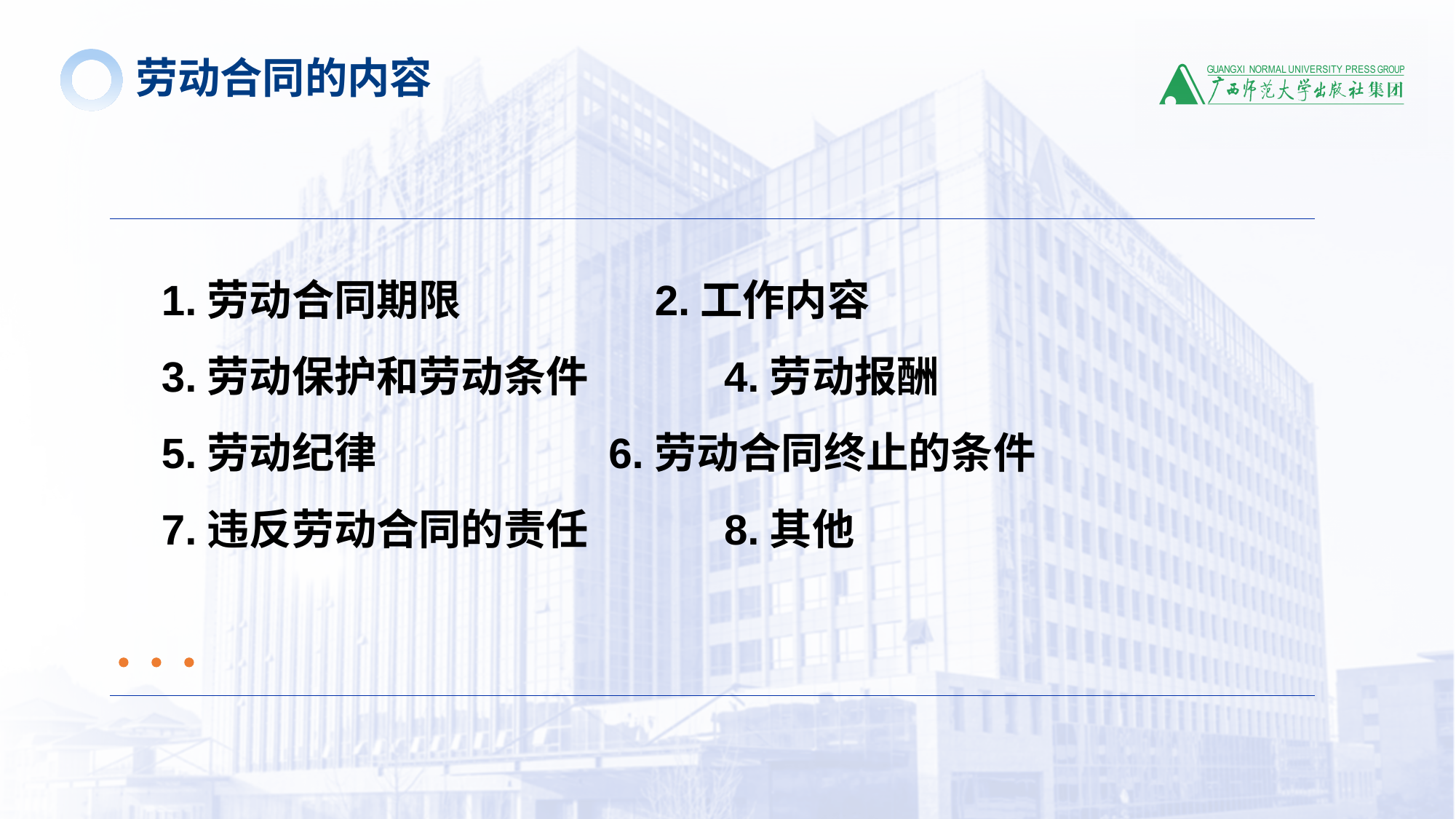

劳动合同的内容

1.劳动合同期限                   2.工作内容
3.劳动保护和劳动条件             4.劳动报酬
5.劳动纪律                       6.劳动合同终止的条件
7.违反劳动合同的责任             8.其他